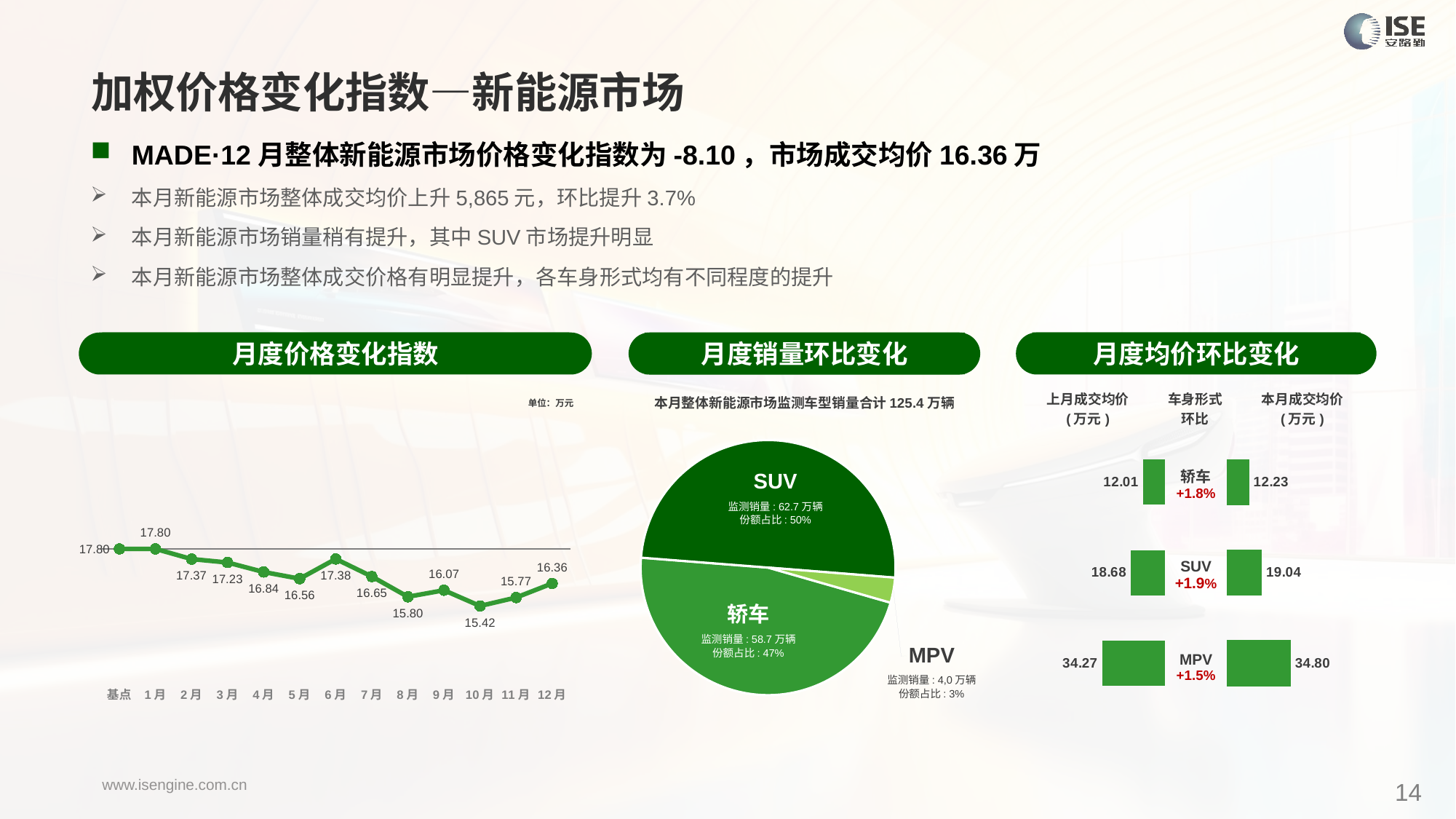

加权价格变化指数—新能源市场
MADE·12月整体新能源市场价格变化指数为-8.10，市场成交均价16.36万
本月新能源市场整体成交均价上升5,865元，环比提升3.7%
本月新能源市场销量稍有提升，其中SUV市场提升明显
本月新能源市场整体成交价格有明显提升，各车身形式均有不同程度的提升
月度价格变化指数

月度均价环比变化

月度销量环比变化

本月整体新能源市场监测车型销量合计125.4万辆

### Chart

| Category | 车身市场 |
|---|---|
| 轿车 | 586862.0000000043 |
| SUV | 627320.0000000115 |
| MPV | 39870.00000000576 |
SUV
监测销量: 62.7万辆
份额占比: 50%
轿车
监测销量: 58.7万辆
份额占比: 47%
MPV
监测销量: 4,0万辆
份额占比: 3%

### Chart

| Category | Y2024 |
|---|---|
| 基点 | 0.0 |
| 1月 | 0.0 |
| 2月 | -2.39 |
| 3月 | -3.19 |
| 4月 | -5.42 |
| 5月 | -6.99 |
| 6月 | -2.36 |
| 7月 | -6.48 |
| 8月 | -11.22 |
| 9月 | -9.69 |
| 10月 | -13.38 |
| 11月 | -11.4 |
| 12月 | -8.1 |
| 上月成交均价 (万元) | 车身形式 环比 | 本月成交均价 (万元) |
| --- | --- | --- |
单位：万元
| 轿车 +1.8% |
| --- |
| SUV +1.9% |
| MPV +1.5% |

### Chart

| Category | 成交均价 |
|---|---|
| 轿车 | 12.01 |
| SUV | 18.68 |
| MPV | 34.27 |

### Chart

| Category | 成交均价 |
|---|---|
| 轿车 | 12.232651236576924 |
| SUV | 19.04374832621312 |
| MPV | 34.80382944569716 |
14